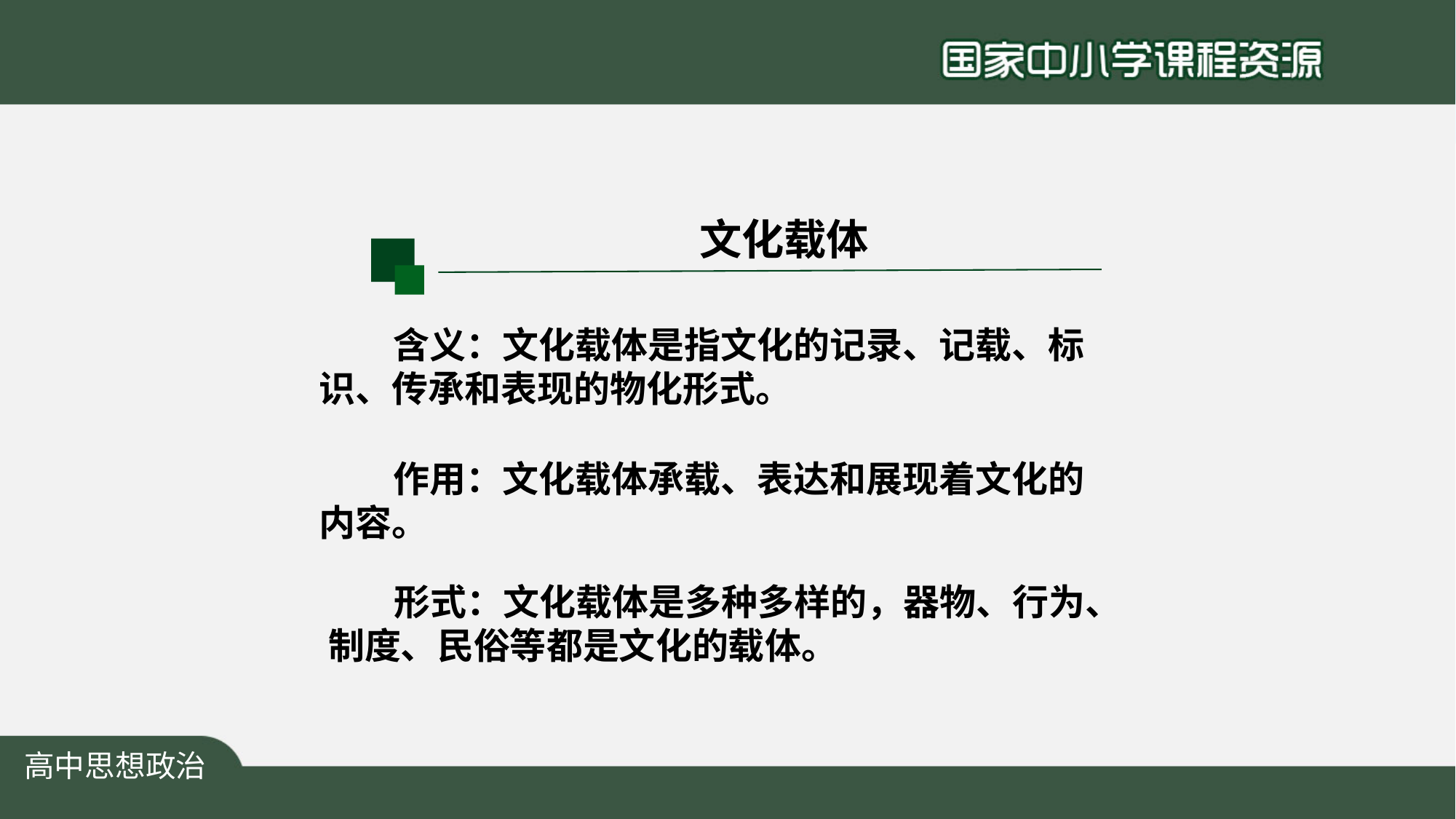

文化载体

        含义：文化载体是指文化的记录、记载、标识、传承和表现的物化形式。
        作用：文化载体承载、表达和展现着文化的内容。
       形式：文化载体是多种多样的，器物、行为、制度、民俗等都是文化的载体。